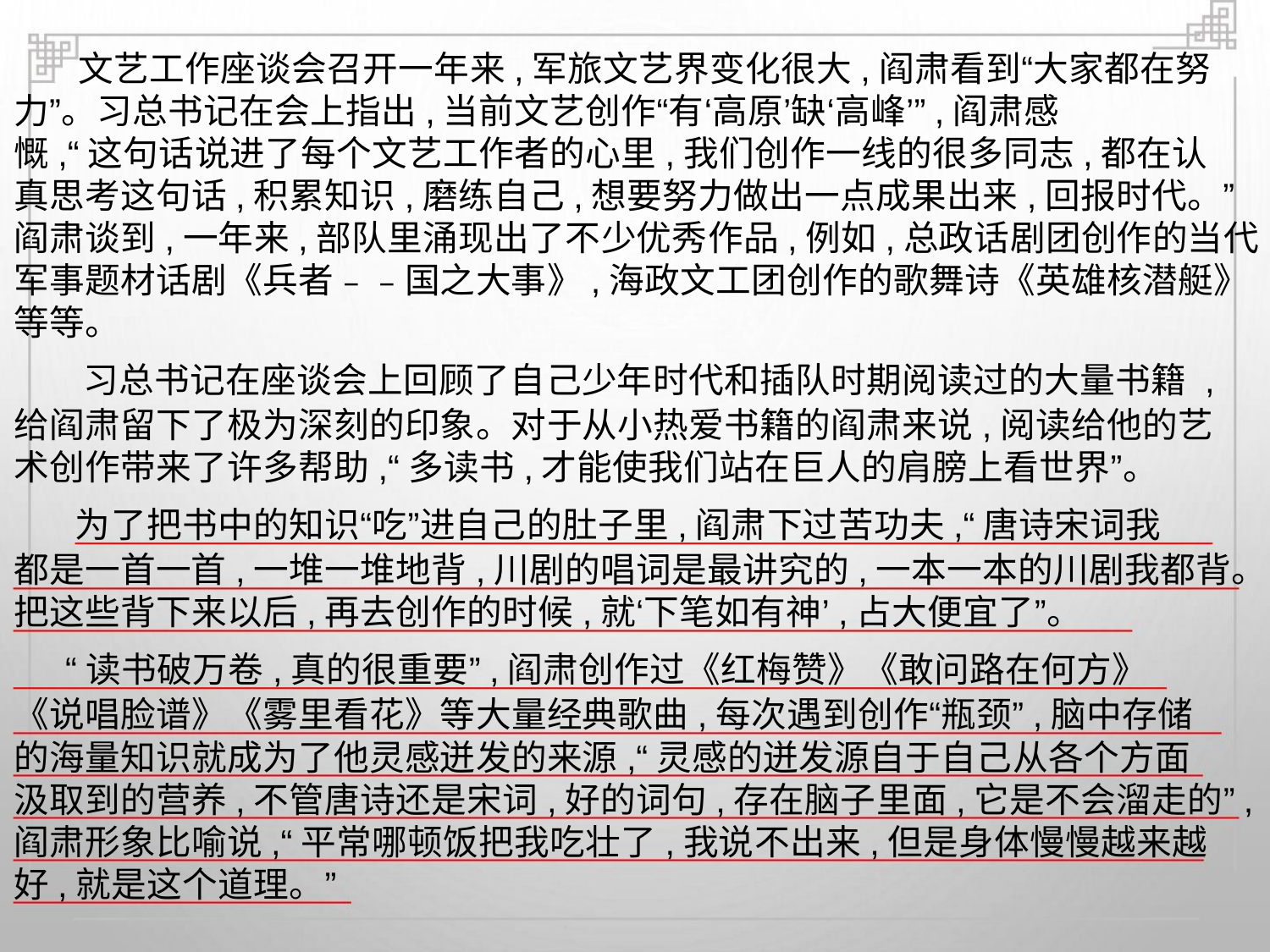

文艺工作座谈会召开一年来,军旅文艺界变化很大,阎肃看到“大家都在努
力”。习总书记在会上指出,当前文艺创作“有‘高原’缺‘高峰’”,阎肃感
慨,“这句话说进了每个文艺工作者的心里,我们创作一线的很多同志,都在认
真思考这句话,积累知识,磨练自己,想要努力做出一点成果出来,回报时代。”
阎肃谈到,一年来,部队里涌现出了不少优秀作品,例如,总政话剧团创作的当代
军事题材话剧《兵者﹣﹣国之大事》,海政文工团创作的歌舞诗《英雄核潜艇》
等等。
习总书记在座谈会上回顾了自己少年时代和插队时期阅读过的大量书籍 ,
给阎肃留下了极为深刻的印象。对于从小热爱书籍的阎肃来说,阅读给他的艺
术创作带来了许多帮助,“多读书,才能使我们站在巨人的肩膀上看世界”。
为了把书中的知识“吃”进自己的肚子里,阎肃下过苦功夫,“唐诗宋词我
都是一首一首,一堆一堆地背,川剧的唱词是最讲究的,一本一本的川剧我都背。
把这些背下来以后,再去创作的时候,就‘下笔如有神’,占大便宜了”。
“读书破万卷,真的很重要”,阎肃创作过《红梅赞》《敢问路在何方》
《说唱脸谱》《雾里看花》等大量经典歌曲,每次遇到创作“瓶颈”,脑中存储
的海量知识就成为了他灵感迸发的来源,“灵感的迸发源自于自己从各个方面
汲取到的营养,不管唐诗还是宋词,好的词句,存在脑子里面,它是不会溜走的”,
阎肃形象比喻说,“平常哪顿饭把我吃壮了,我说不出来,但是身体慢慢越来越
好,就是这个道理。”